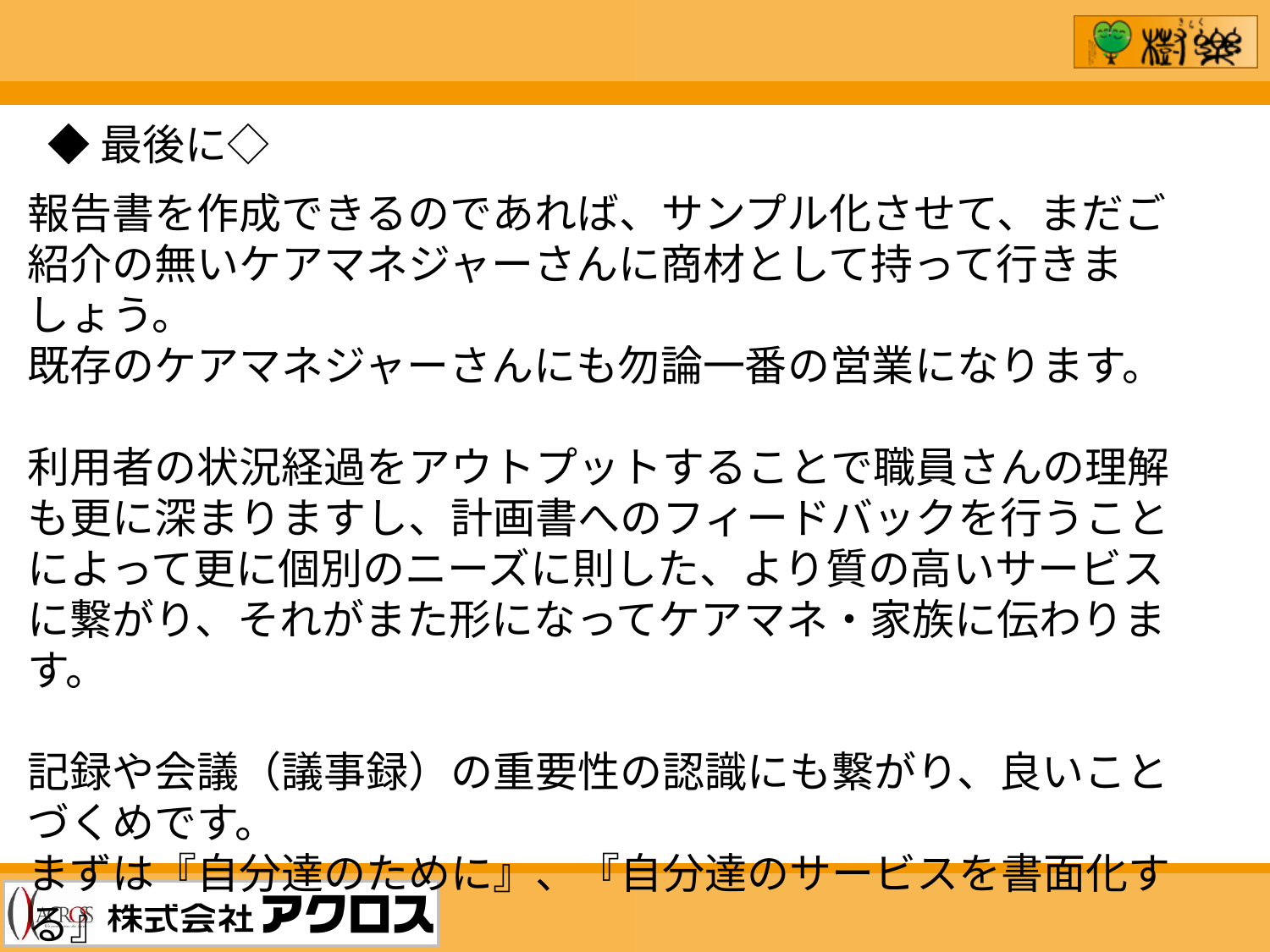

◆最後に◇
報告書を作成できるのであれば、サンプル化させて、まだご紹介の無いケアマネジャーさんに商材として持って行きましょう。
既存のケアマネジャーさんにも勿論一番の営業になります。

利用者の状況経過をアウトプットすることで職員さんの理解も更に深まりますし、計画書へのフィードバックを行うことによって更に個別のニーズに則した、より質の高いサービスに繋がり、それがまた形になってケアマネ・家族に伝わります。

記録や会議（議事録）の重要性の認識にも繋がり、良いことづくめです。
まずは『自分達のために』、『自分達のサービスを書面化する』
というスタンスから始められては如何でしょうか？